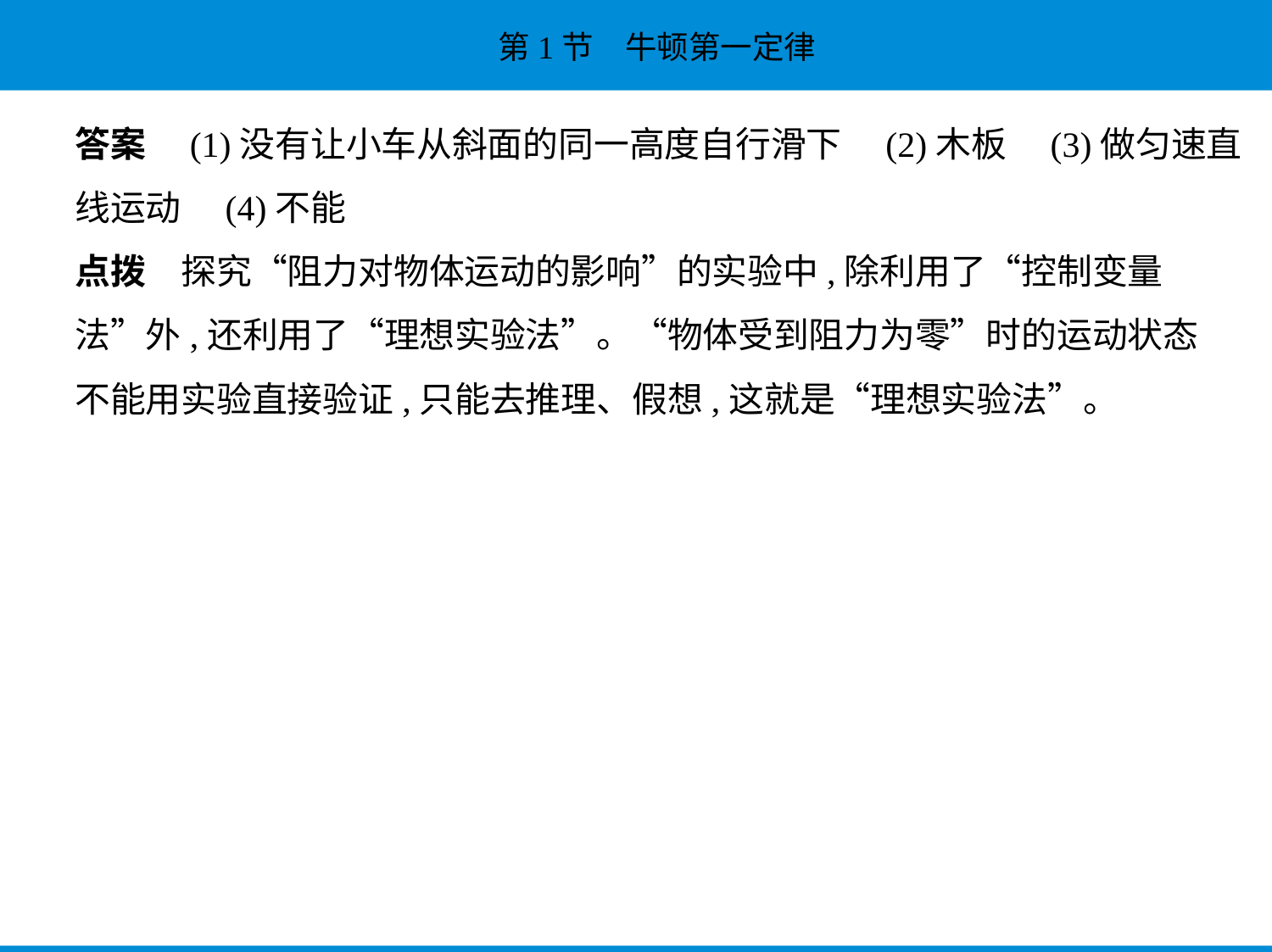

答案　(1)没有让小车从斜面的同一高度自行滑下　(2)木板　(3)做匀速直
线运动　(4)不能
点拨　探究“阻力对物体运动的影响”的实验中,除利用了“控制变量
法”外,还利用了“理想实验法”。“物体受到阻力为零”时的运动状态
不能用实验直接验证,只能去推理、假想,这就是“理想实验法”。